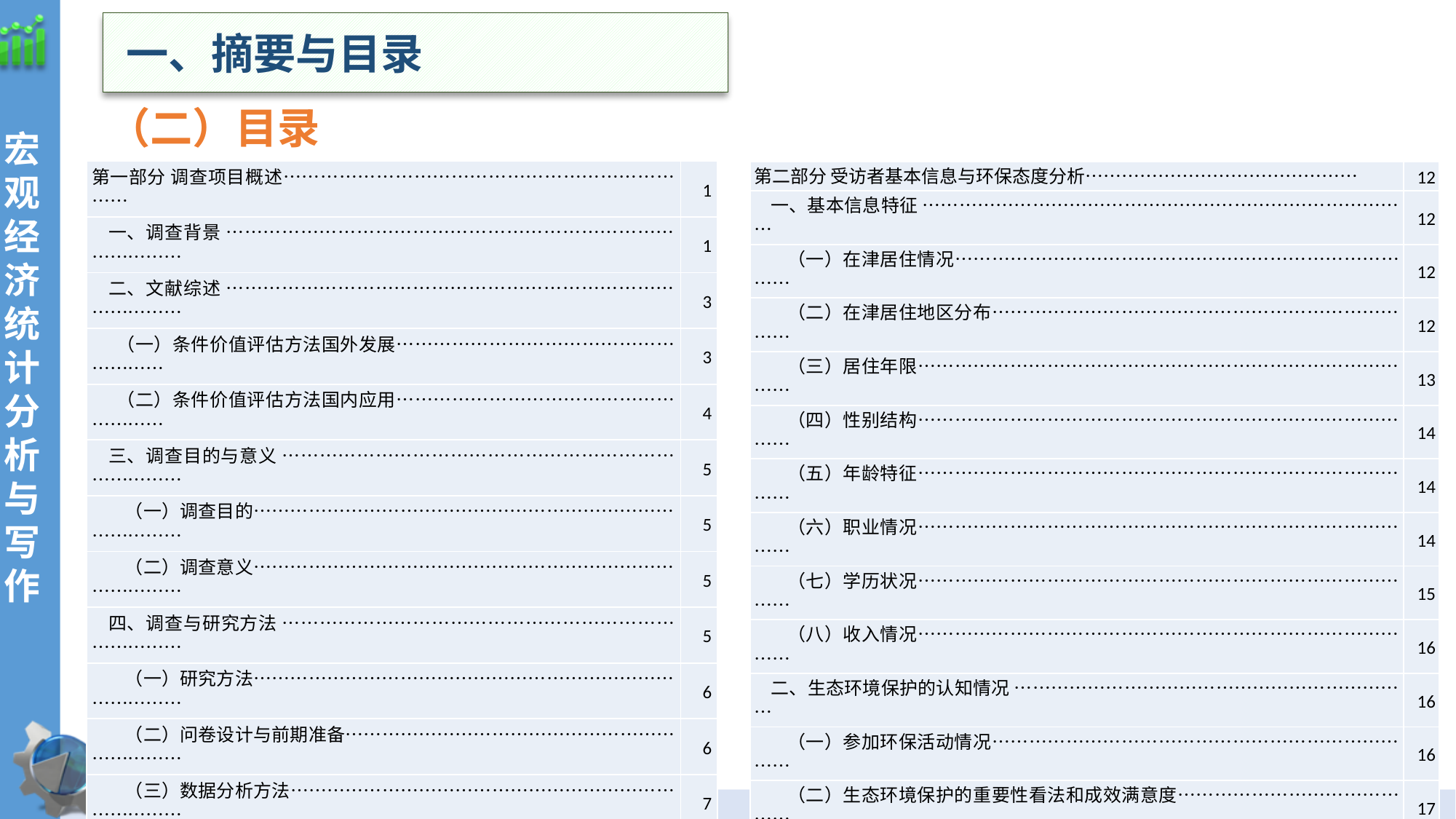

一、摘要与目录
（二）目录

| 第一部分 调查项目概述…………………………………………………………… | 1 |
| --- | --- |
| 一、调查背景 …………………………………………………………………………… | 1 |
| 二、文献综述 …………………………………………………………………………… | 3 |
| （一）条件价值评估方法国外发展………………………………………………… | 3 |
| （二）条件价值评估方法国内应用………………………………………………… | 4 |
| 三、调查目的与意义 …………………………………………………………………… | 5 |
| （一）调查目的………………………………………………………………………… | 5 |
| （二）调查意义………………………………………………………………………… | 5 |
| 四、调查与研究方法 …………………………………………………………………… | 5 |
| （一）研究方法………………………………………………………………………… | 6 |
| （二）问卷设计与前期准备…………………………………………………………… | 6 |
| （三）数据分析方法…………………………………………………………………… | 7 |
| （四）数据处理………………………………………………………………………… | 8 |
| （五）质量控制………………………………………………………………………… | 9 |
| 五、问卷质量分析 ……………………………………………………………………… | 10 |
| （一）问卷信度分析…………………………………………………………………… | 10 |
| （二）问卷效度分析…………………………………………………………………… | 10 |
| 第二部分 受访者基本信息与环保态度分析……………………………………… | 12 |
| --- | --- |
| 一、基本信息特征 ……………………………………………………………………… | 12 |
| （一）在津居住情况…………………………………………………………………… | 12 |
| （二）在津居住地区分布……………………………………………………………… | 12 |
| （三）居住年限………………………………………………………………………… | 13 |
| （四）性别结构………………………………………………………………………… | 14 |
| （五）年龄特征………………………………………………………………………… | 14 |
| （六）职业情况………………………………………………………………………… | 14 |
| （七）学历状况………………………………………………………………………… | 15 |
| （八）收入情况………………………………………………………………………… | 16 |
| 二、生态环境保护的认知情况 ………………………………………………………… | 16 |
| （一）参加环保活动情况……………………………………………………………… | 16 |
| （二）生态环境保护的重要性看法和成效满意度…………………………………… | 17 |
| （三）生态环境问题…………………………………………………………………… | 18 |
| （四）绿色生态屏障的了解程度……………………………………………………… | 18 |
| （五）构建绿色生态屏障的重要程度及其对生态环境的改善程度………………… | 19 |
| （六）市政府在生态环境保护上的投资额充足程度………………………………… | 20 |
| 三、支付意愿和影响因素分析 ………………………………………………………… | 20 |
| （一）愿意支付的原因………………………………………………………………… | 20 |
| （二）不愿意支付的理由……………………………………………………………… | 21 |
| （三）列联表分析……………………………………………………………………… | 22 |

42